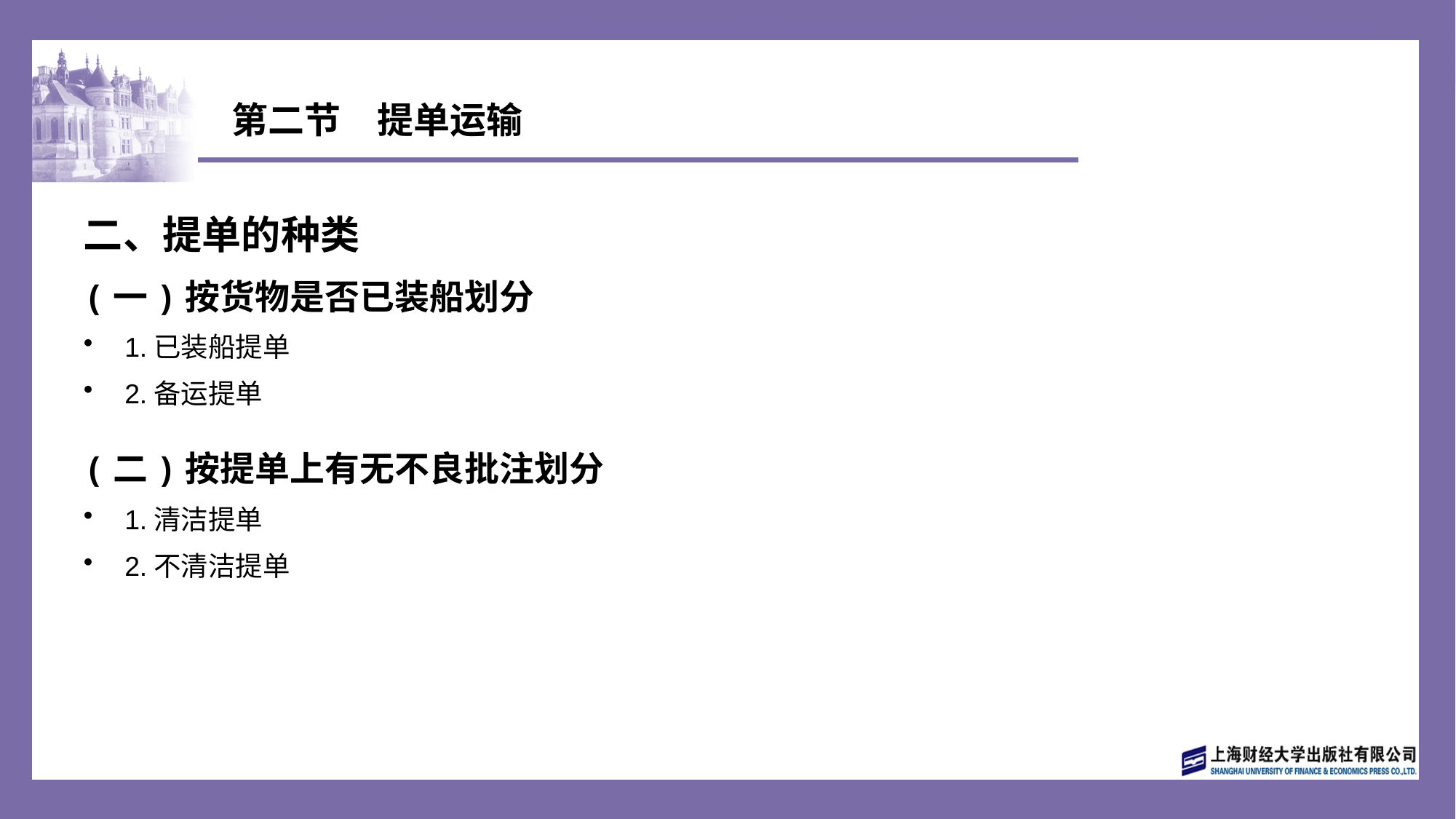

# 第二节　提单运输
二、提单的种类
(一)按货物是否已装船划分
1.已装船提单
2.备运提单
(二)按提单上有无不良批注划分
1.清洁提单
2.不清洁提单